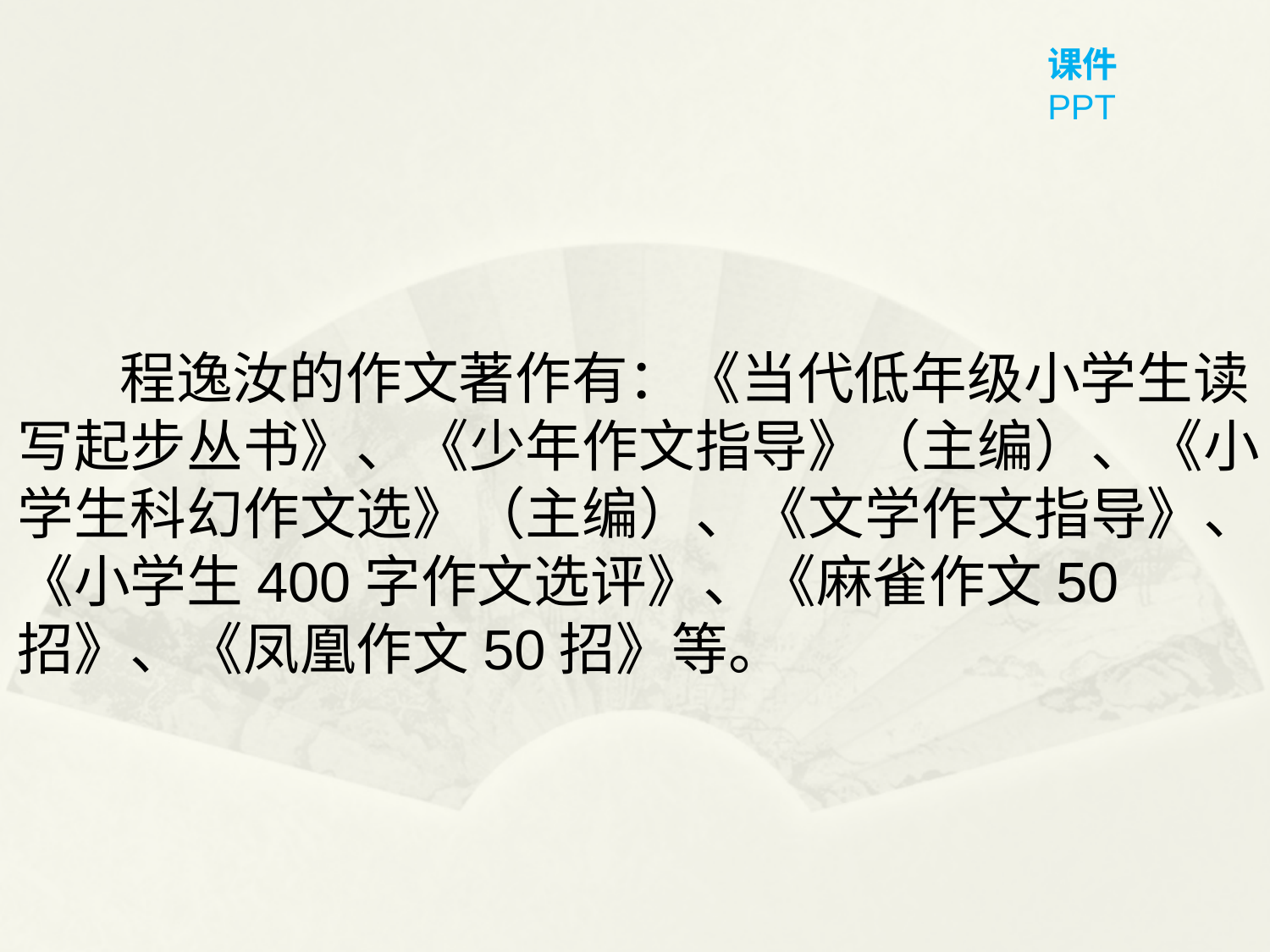

课件PPT
       程逸汝的作文著作有：《当代低年级小学生读写起步丛书》、《少年作文指导》（主编）、《小学生科幻作文选》（主编）、《文学作文指导》、《小学生400字作文选评》、《麻雀作文50招》、《凤凰作文50招》等。